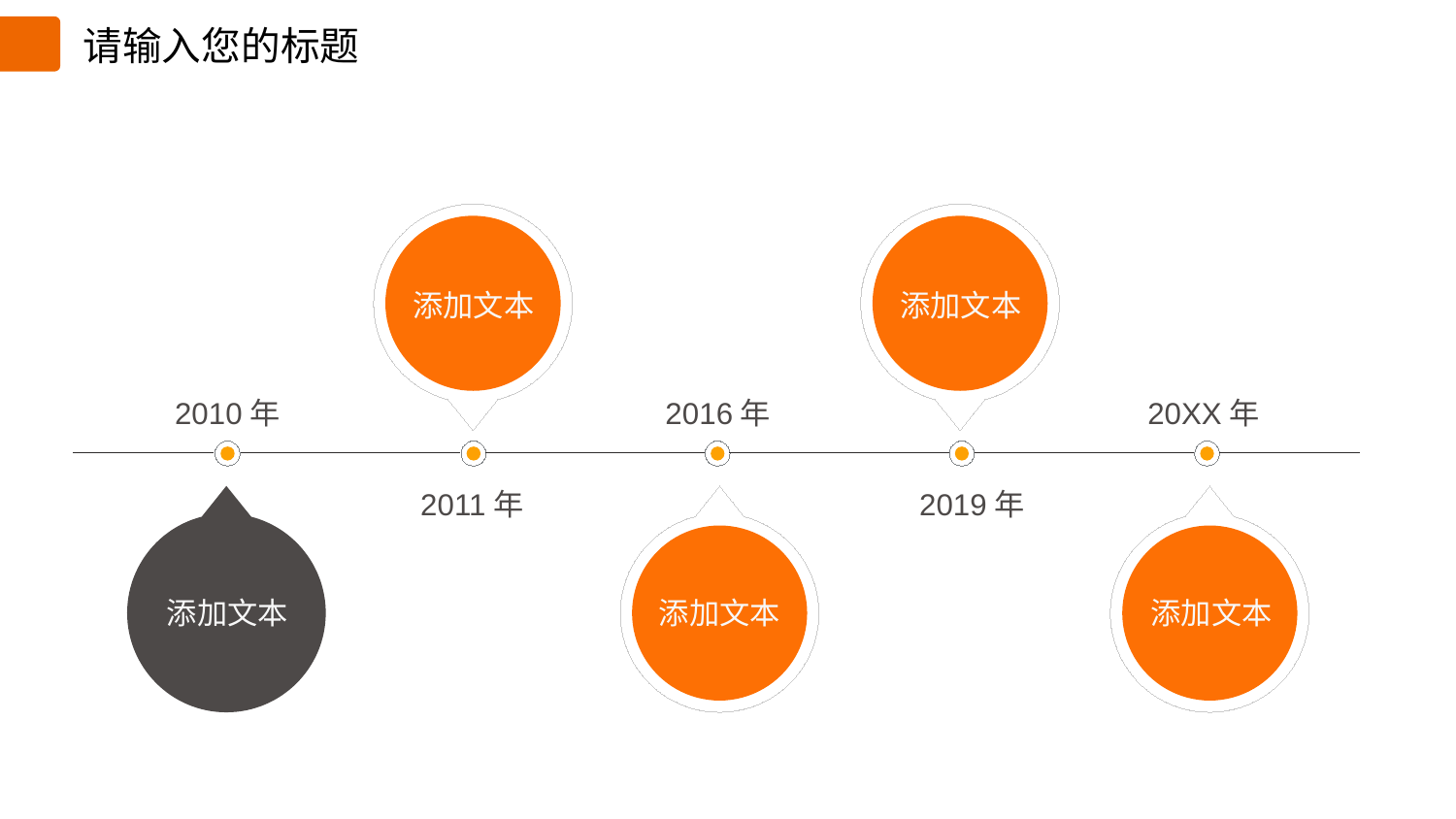

请输入您的标题

添加文本
添加文本
2010年
2016年
20XX年

2011年
2019年

添加文本
添加文本
添加文本